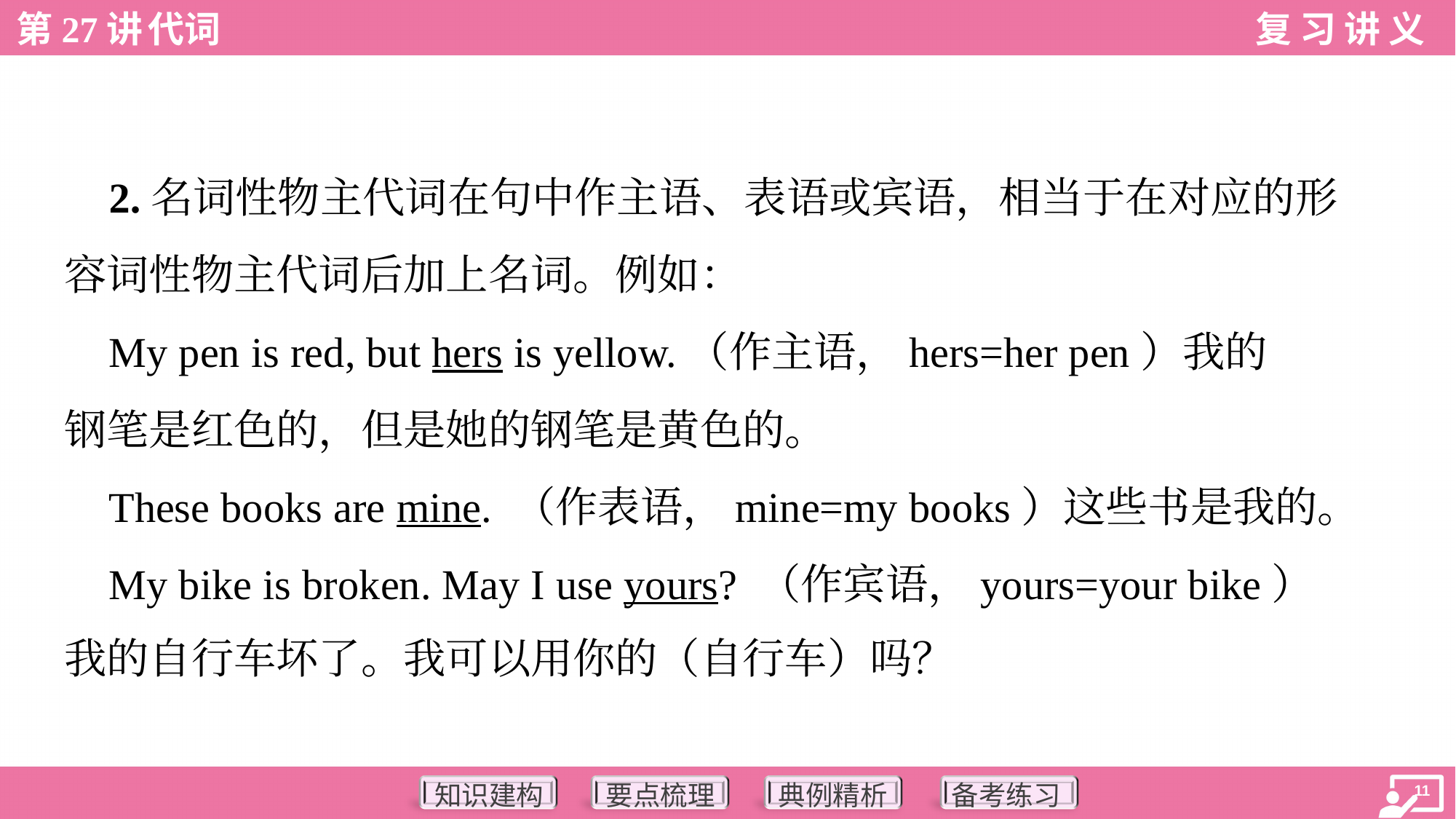

2.名词性物主代词在句中作主语、表语或宾语，相当于在对应的形
容词性物主代词后加上名词。例如：
    My pen is red, but hers is yellow.（作主语，hers=her pen）我的
钢笔是红色的，但是她的钢笔是黄色的。
    These books are mine. （作表语，mine=my books）这些书是我的。
    My bike is broken. May I use yours? （作宾语，yours=your bike）
我的自行车坏了。我可以用你的（自行车）吗？